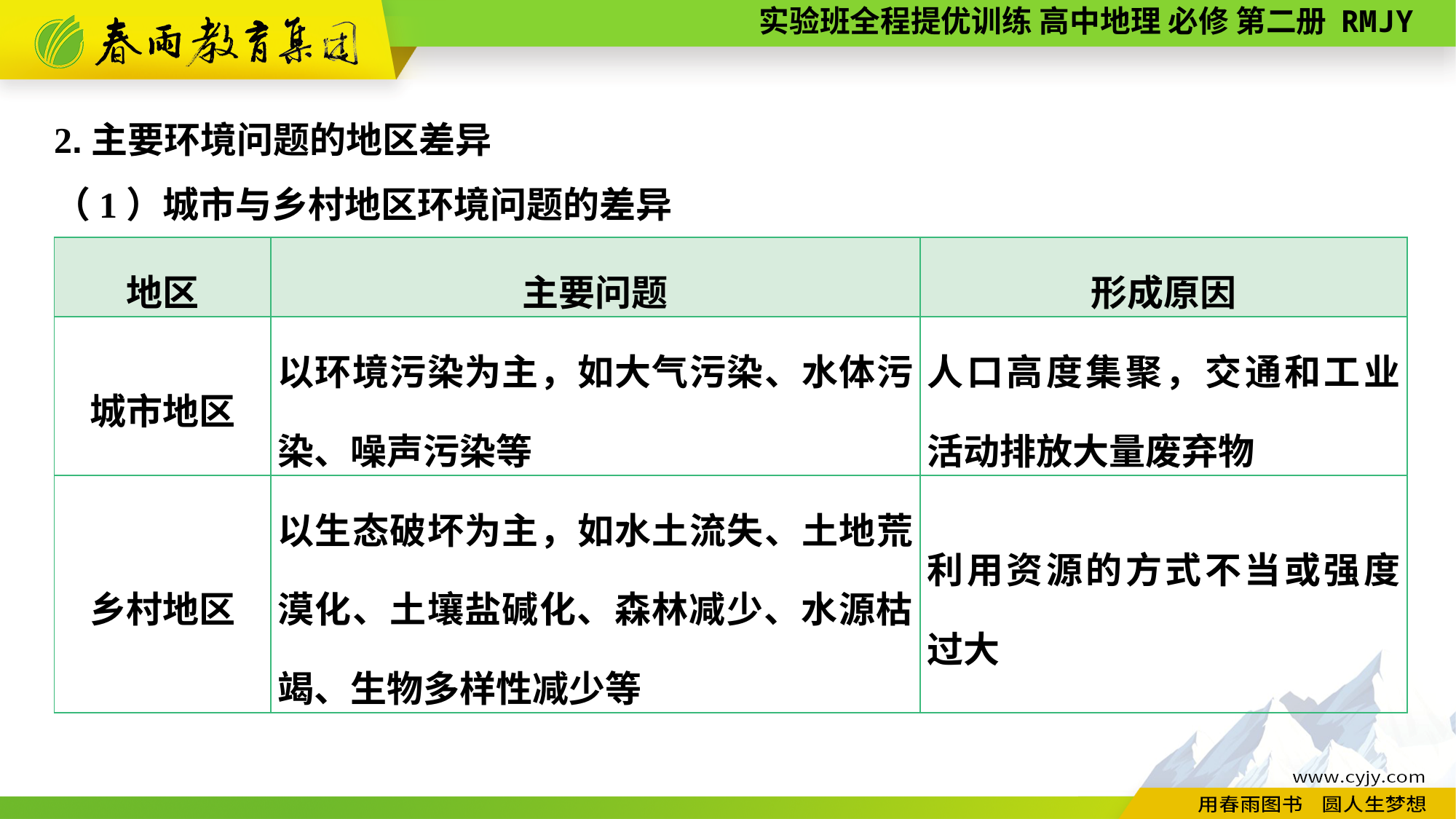

2.主要环境问题的地区差异
（1）城市与乡村地区环境问题的差异
| 地区 | 主要问题 | 形成原因 |
| --- | --- | --- |
| 城市地区 | 以环境污染为主，如大气污染、水体污染、噪声污染等 | 人口高度集聚，交通和工业活动排放大量废弃物 |
| 乡村地区 | 以生态破坏为主，如水土流失、土地荒漠化、土壤盐碱化、森林减少、水源枯竭、生物多样性减少等 | 利用资源的方式不当或强度过大 |